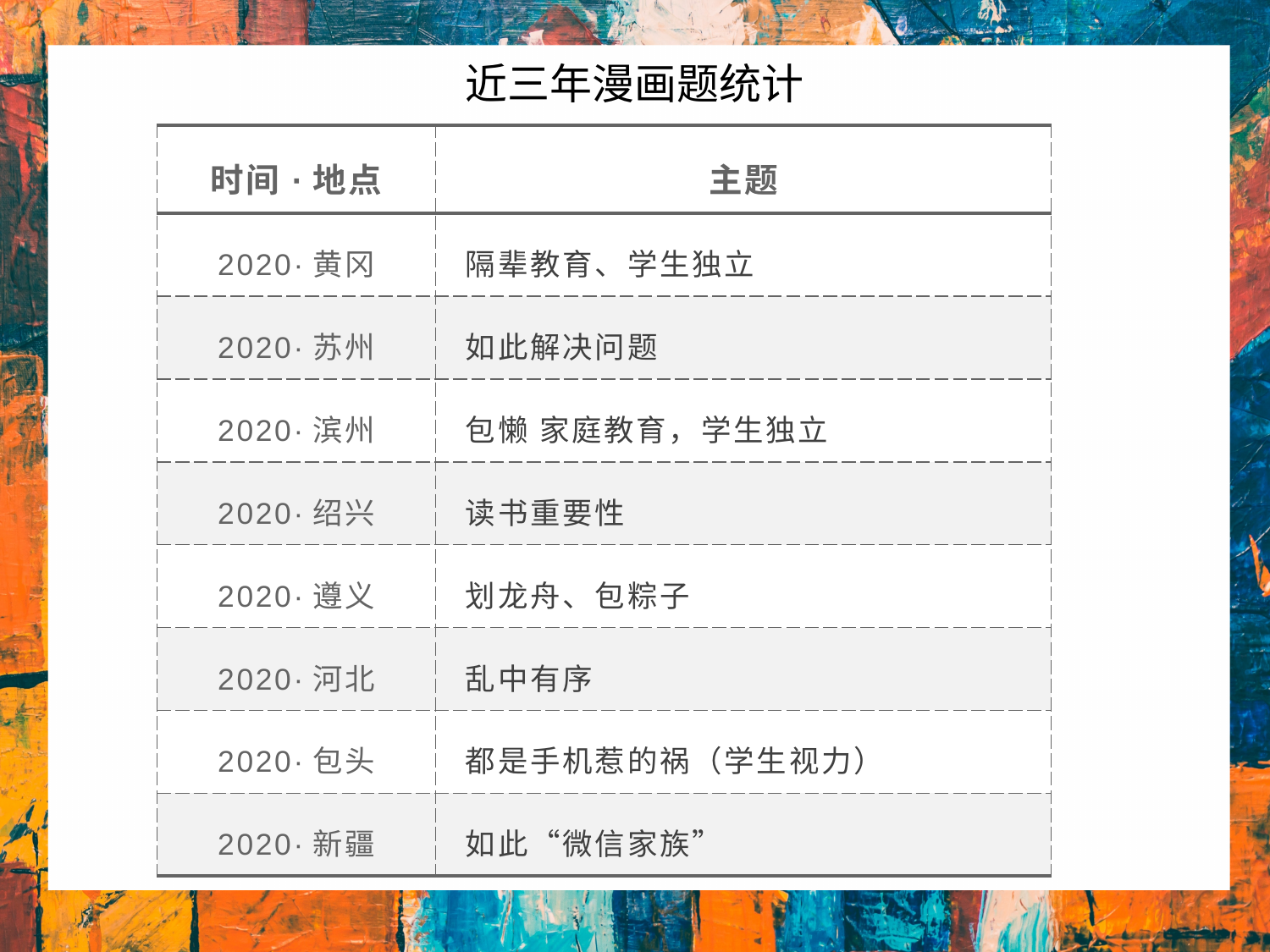

近三年漫画题统计
| 时间·地点 | 主题 |
| --- | --- |
| 2020·黄冈 | 隔辈教育、学生独立 |
| 2020·苏州 | 如此解决问题 |
| 2020·滨州 | 包懒 家庭教育，学生独立 |
| 2020·绍兴 | 读书重要性 |
| 2020·遵义 | 划龙舟、包粽子 |
| 2020·河北 | 乱中有序 |
| 2020·包头 | 都是手机惹的祸（学生视力） |
| 2020·新疆 | 如此“微信家族” |